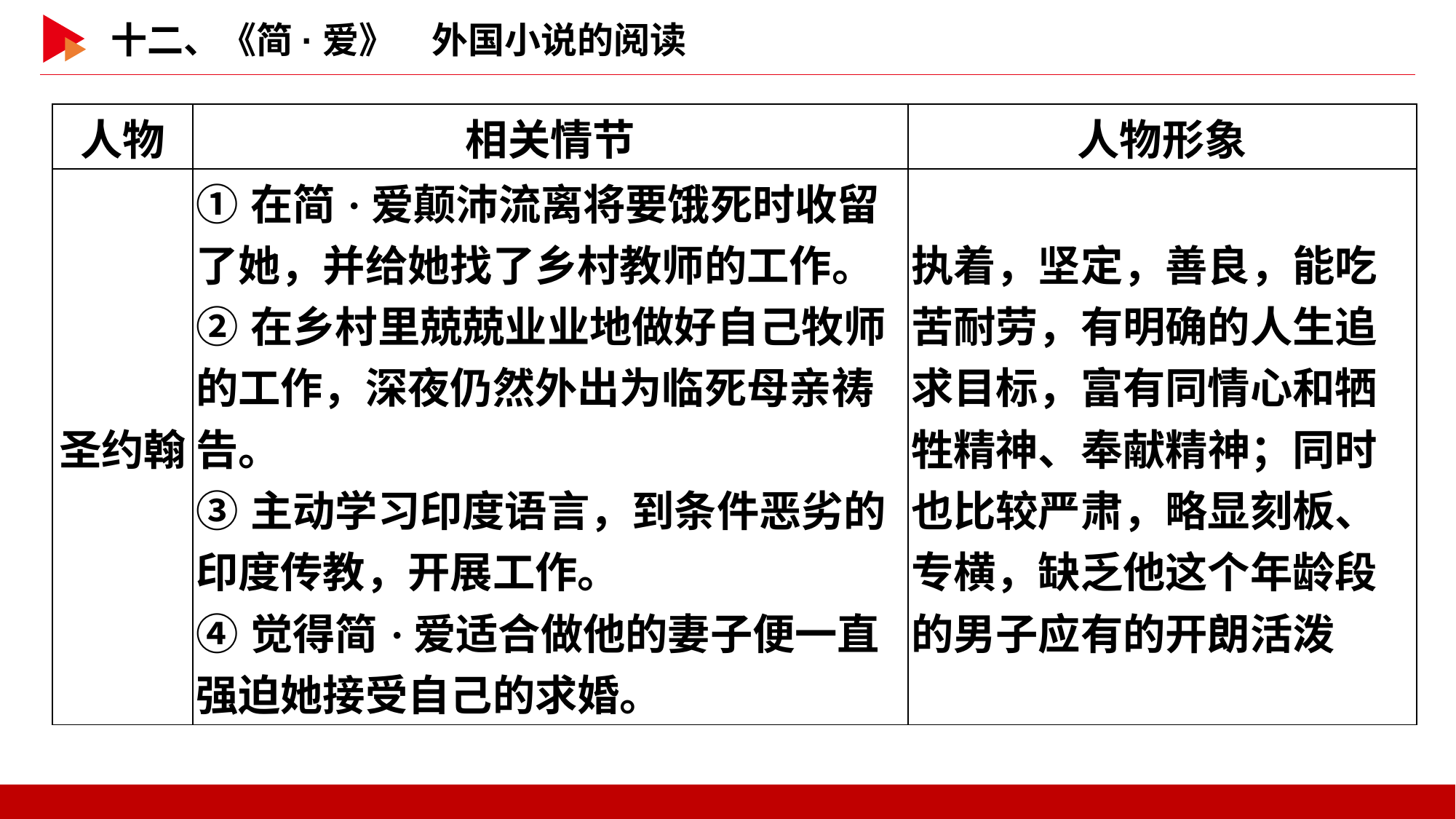

| 人物 | 相关情节 | 人物形象 |
| --- | --- | --- |
| 圣约翰 | ①在简·爱颠沛流离将要饿死时收留了她，并给她找了乡村教师的工作。 ②在乡村里兢兢业业地做好自己牧师的工作，深夜仍然外出为临死母亲祷告。 ③主动学习印度语言，到条件恶劣的印度传教，开展工作。 ④觉得简·爱适合做他的妻子便一直强迫她接受自己的求婚。 | 执着，坚定，善良，能吃苦耐劳，有明确的人生追求目标，富有同情心和牺牲精神、奉献精神；同时也比较严肃，略显刻板、专横，缺乏他这个年龄段的男子应有的开朗活泼 |